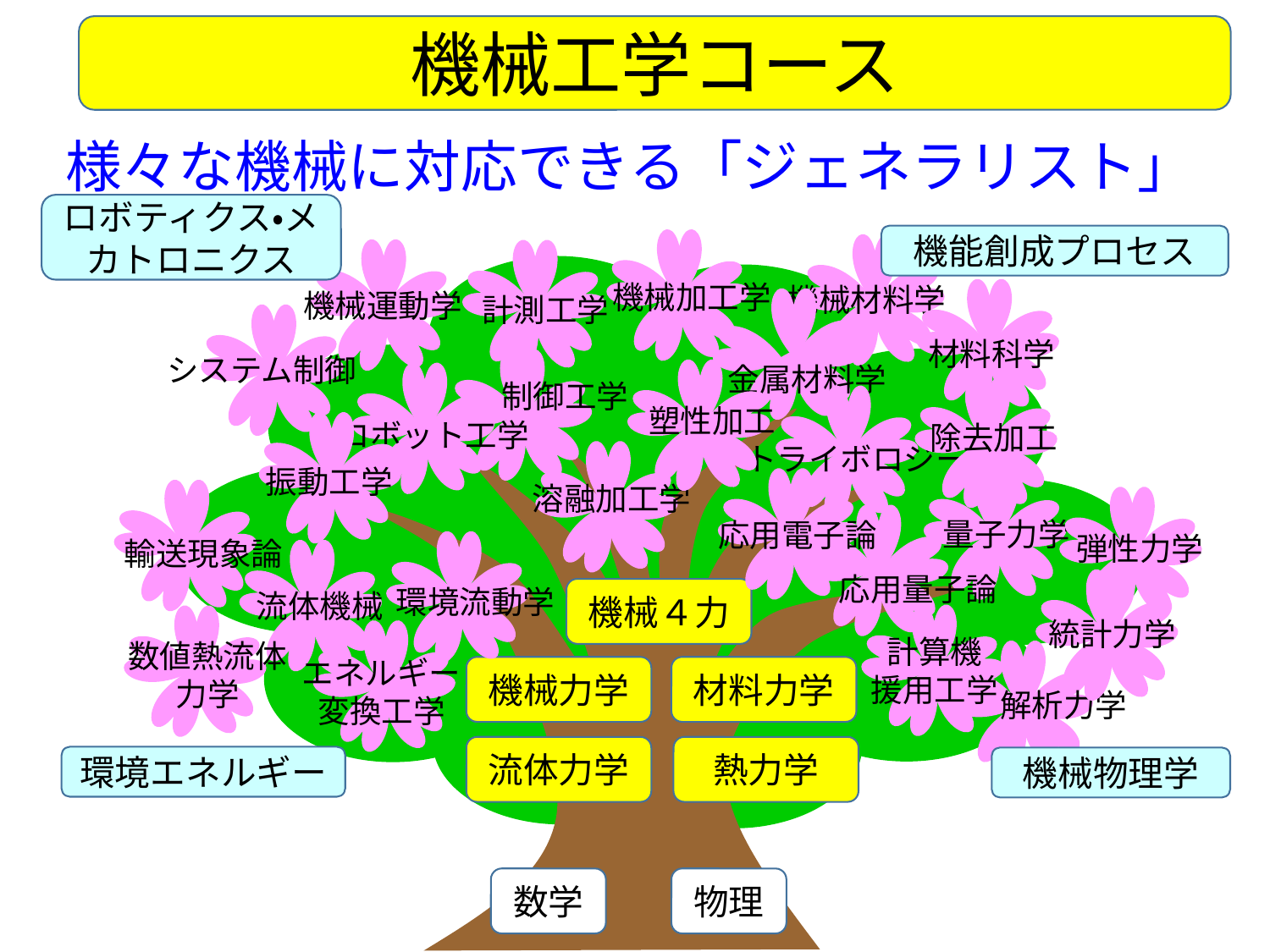

機械工学コース
様々な機械に対応できる「ジェネラリスト」
ロボティクス・メカトロニクス

機械運動学

計測工学

システム制御

制御工学

ロボット工学

振動工学
機能創成プロセス

機械加工学

機械材料学

材料科学

金属材料学

塑性加工

除去加工

トライボロジー

溶融加工学

応用電子論

量子力学

弾性力学

応用量子論

統計力学

計算機
援用工学

解析力学
機械物理学

輸送現象論

環境流動学

流体機械

数値熱流体力学

エネルギー
変換工学
環境エネルギー
機械４力
機械力学
材料力学
流体力学
熱力学
数学
物理